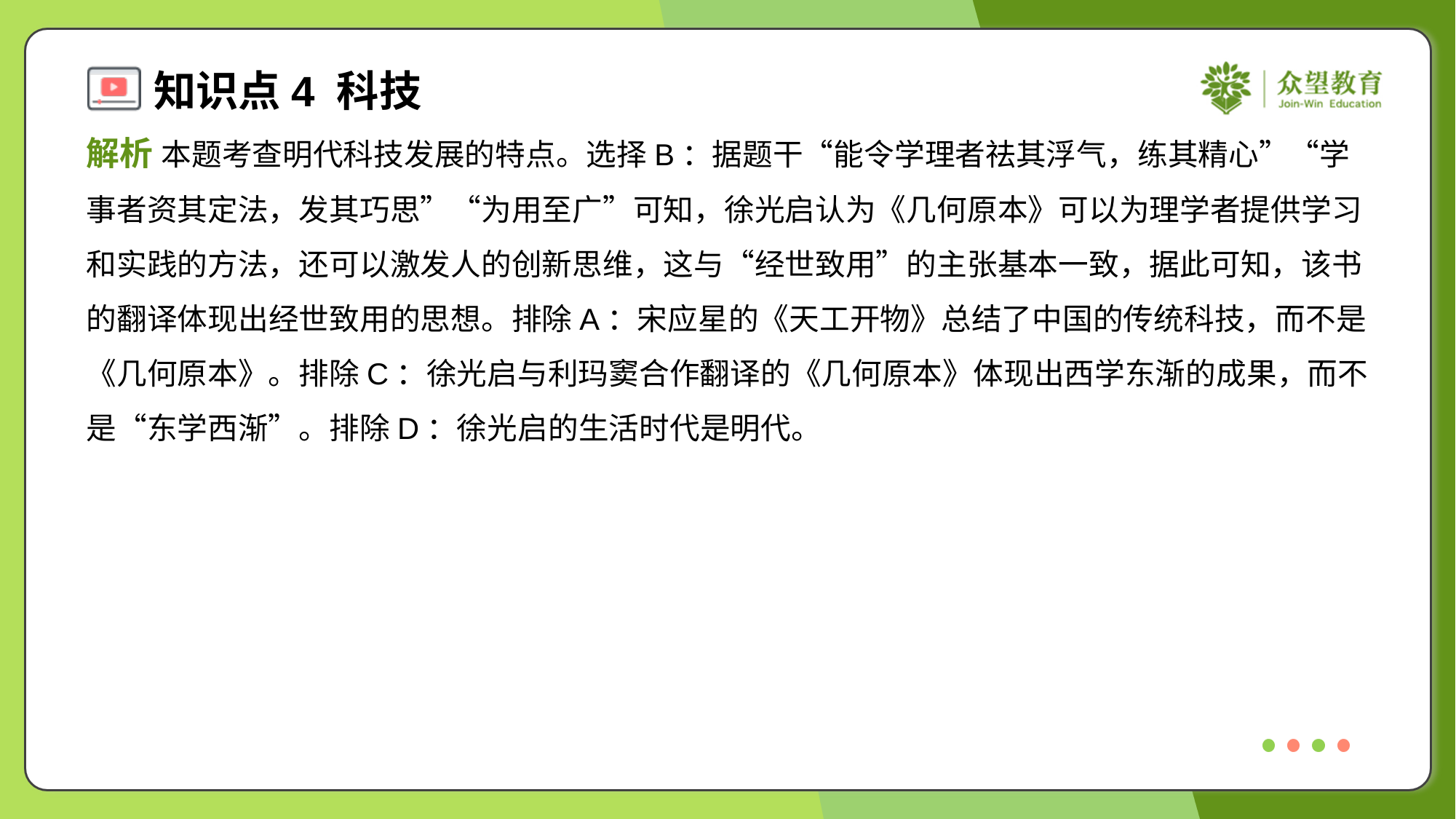

解析 本题考查明代科技发展的特点。选择B：据题干“能令学理者祛其浮气，练其精心”“学
事者资其定法，发其巧思”“为用至广”可知，徐光启认为《几何原本》可以为理学者提供学习
和实践的方法，还可以激发人的创新思维，这与“经世致用”的主张基本一致，据此可知，该书
的翻译体现出经世致用的思想。排除A：宋应星的《天工开物》总结了中国的传统科技，而不是
《几何原本》。排除C：徐光启与利玛窦合作翻译的《几何原本》体现出西学东渐的成果，而不
是“东学西渐”。排除D：徐光启的生活时代是明代。